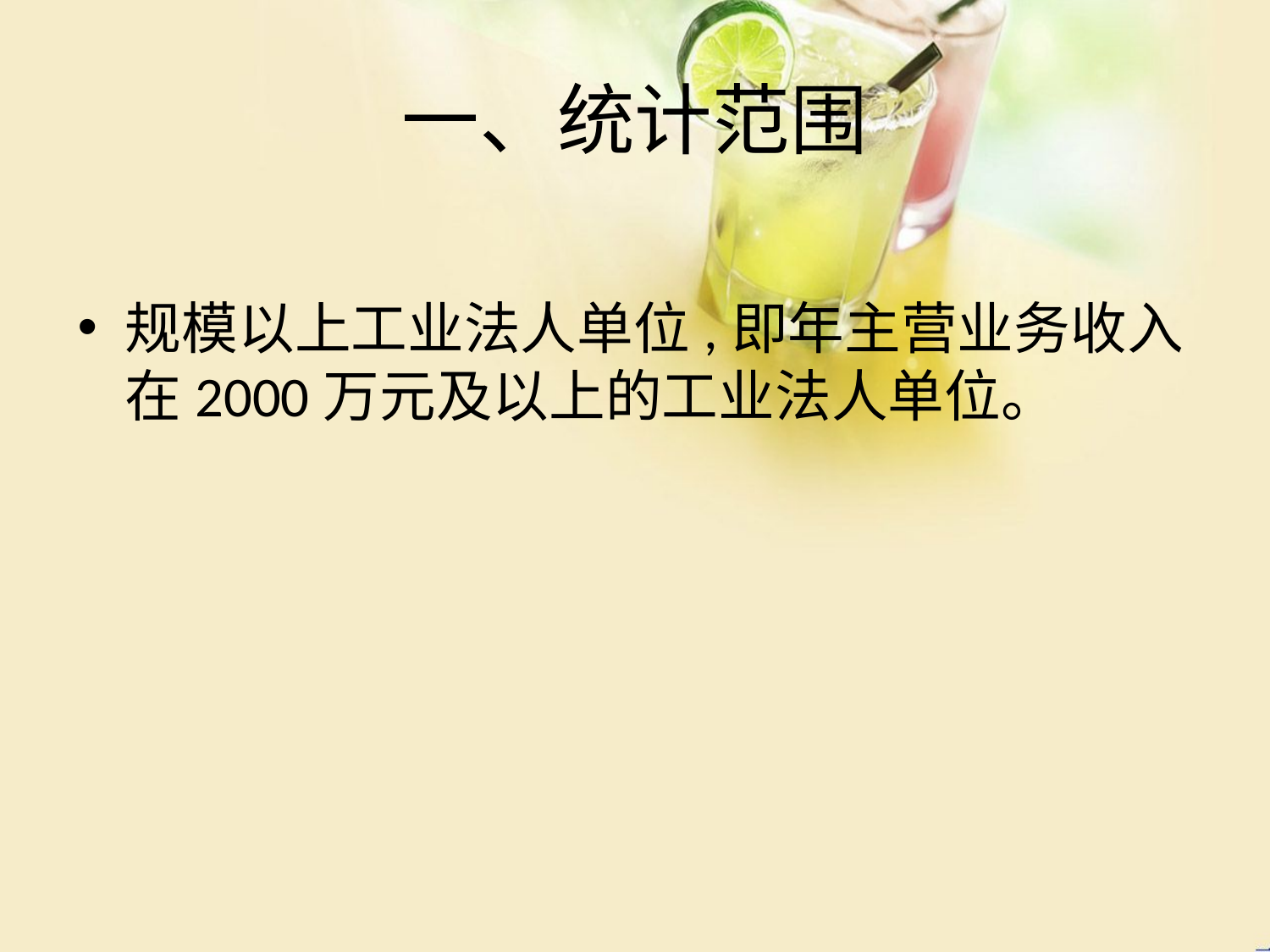

# 一、统计范围
规模以上工业法人单位,即年主营业务收入在2000万元及以上的工业法人单位。